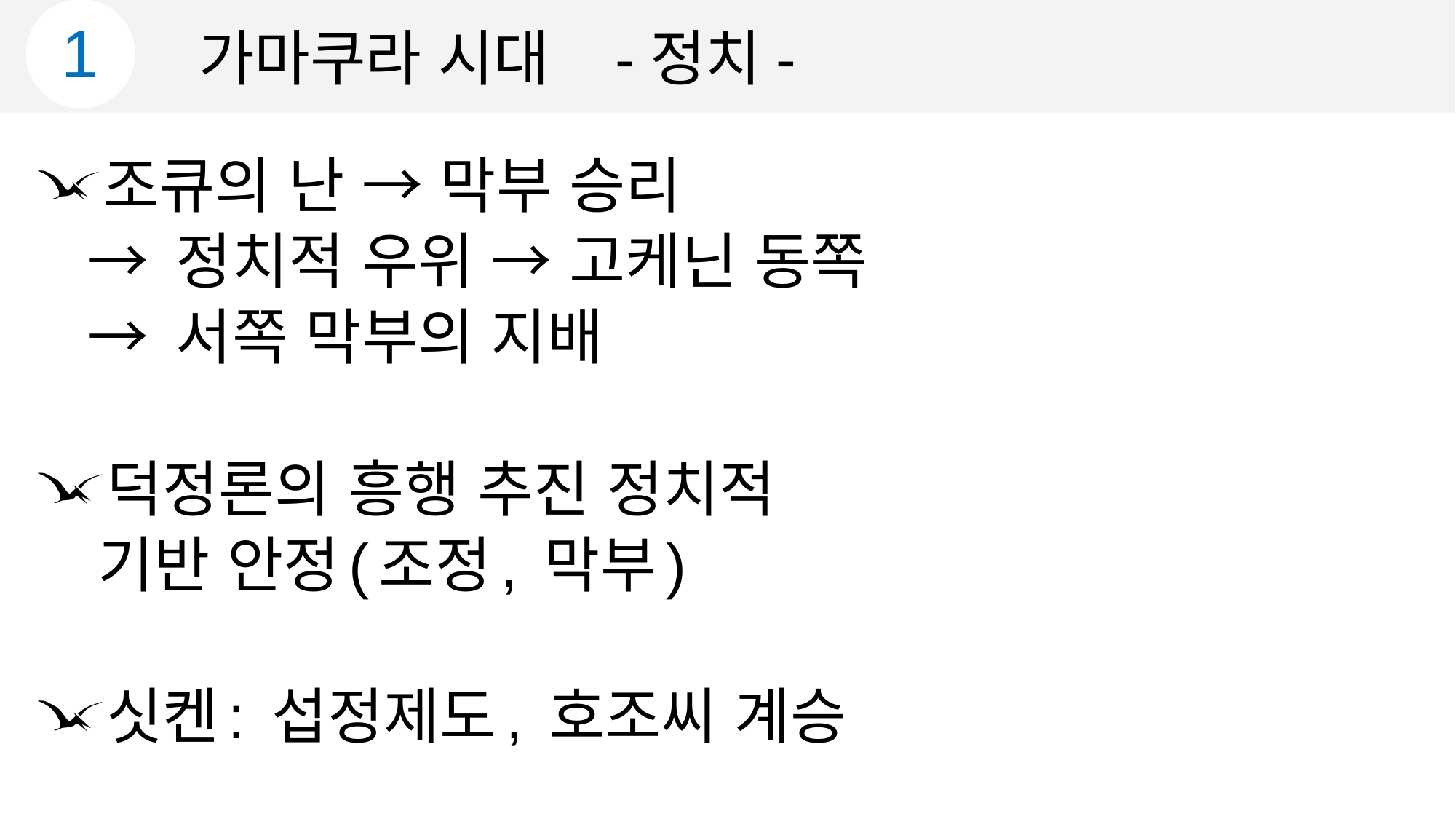

1
가마쿠라 시대   -정치-
 조큐의 난 → 막부 승리
   → 정치적 우위 → 고케닌 동쪽
   → 서쪽 막부의 지배

 덕정론의 흥행 추진 정치적
   기반 안정(조정, 막부)

 싯켄: 섭정제도, 호조씨 계승